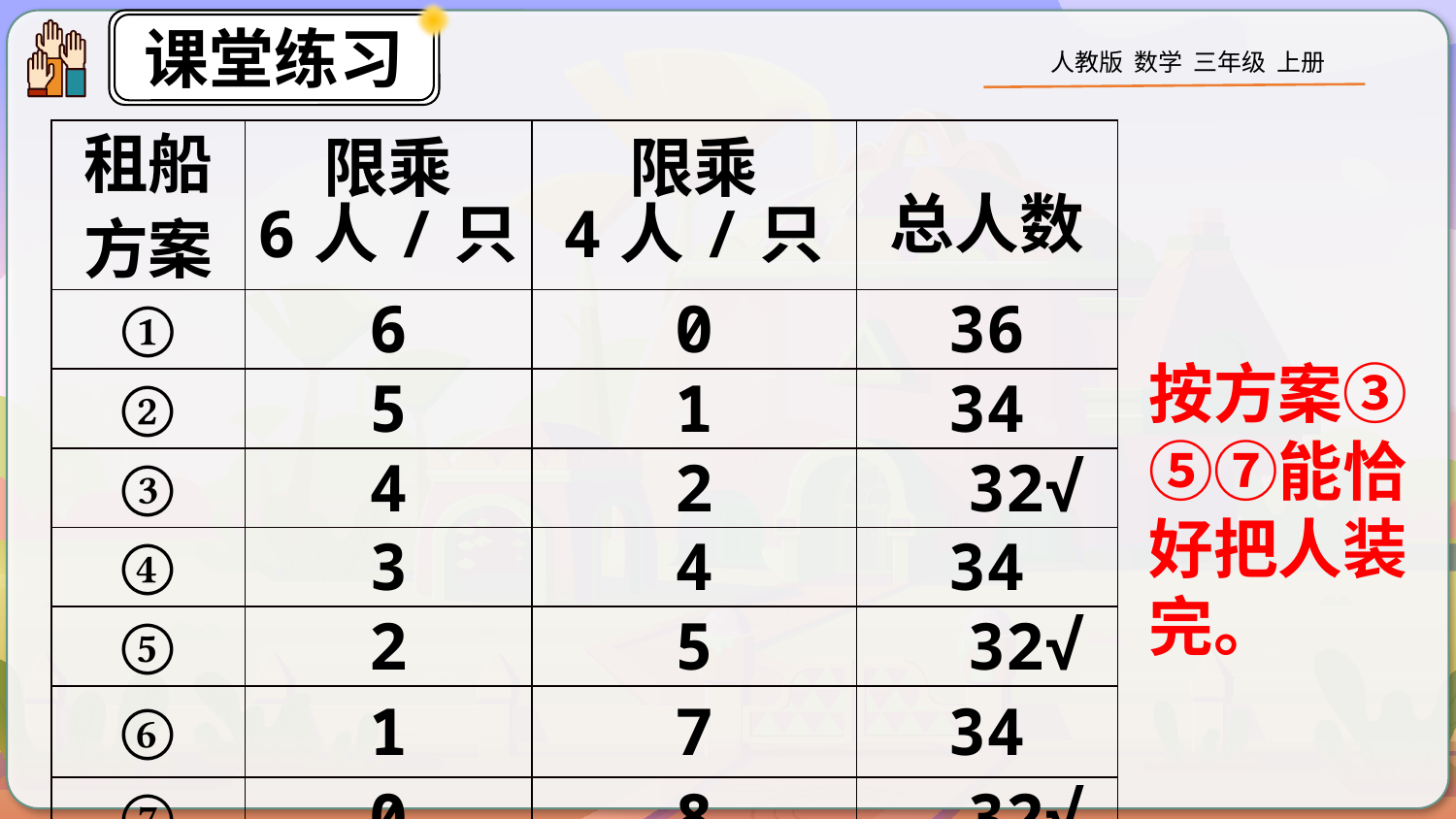

| 租船 方案 | 限乘 6人/只 | 限乘 4人/只 | 总人数 |
| --- | --- | --- | --- |
| ① | 6 | 0 | 36 |
| ② | 5 | 1 | 34 |
| ③ | 4 | 2 | 32√ |
| ④ | 3 | 4 | 34 |
| ⑤ | 2 | 5 | 32√ |
| ⑥ | 1 | 7 | 34 |
| ⑦ | 0 | 8 | 32√ |
按方案③⑤⑦能恰好把人装完。